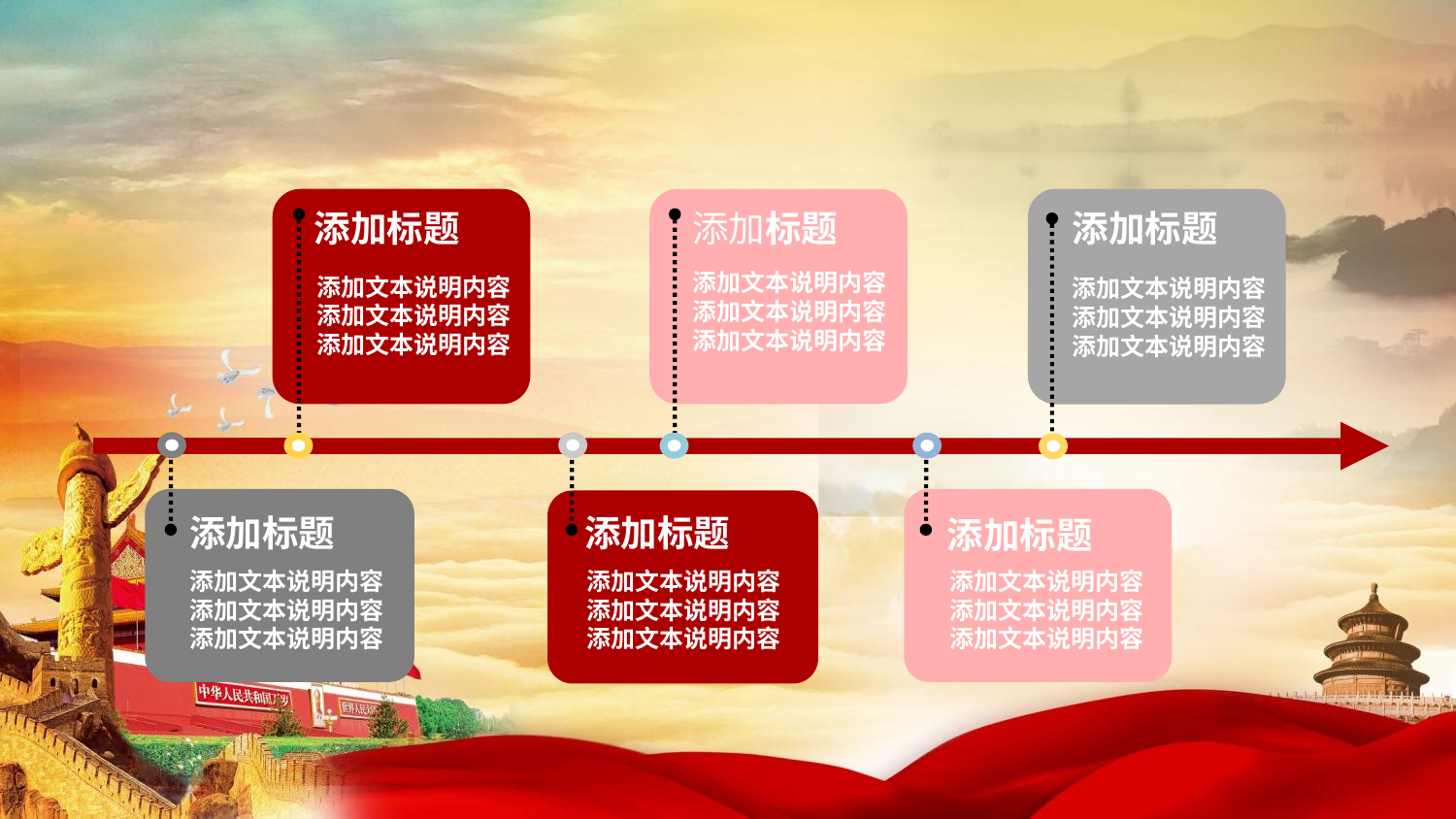

添加标题
添加标题
添加标题

添加文本说明内容
添加文本说明内容
添加文本说明内容
添加文本说明内容
添加文本说明内容
添加文本说明内容
添加文本说明内容
添加文本说明内容
添加文本说明内容

添加标题
添加标题
添加标题
添加文本说明内容
添加文本说明内容
添加文本说明内容
添加文本说明内容
添加文本说明内容
添加文本说明内容
添加文本说明内容
添加文本说明内容
添加文本说明内容